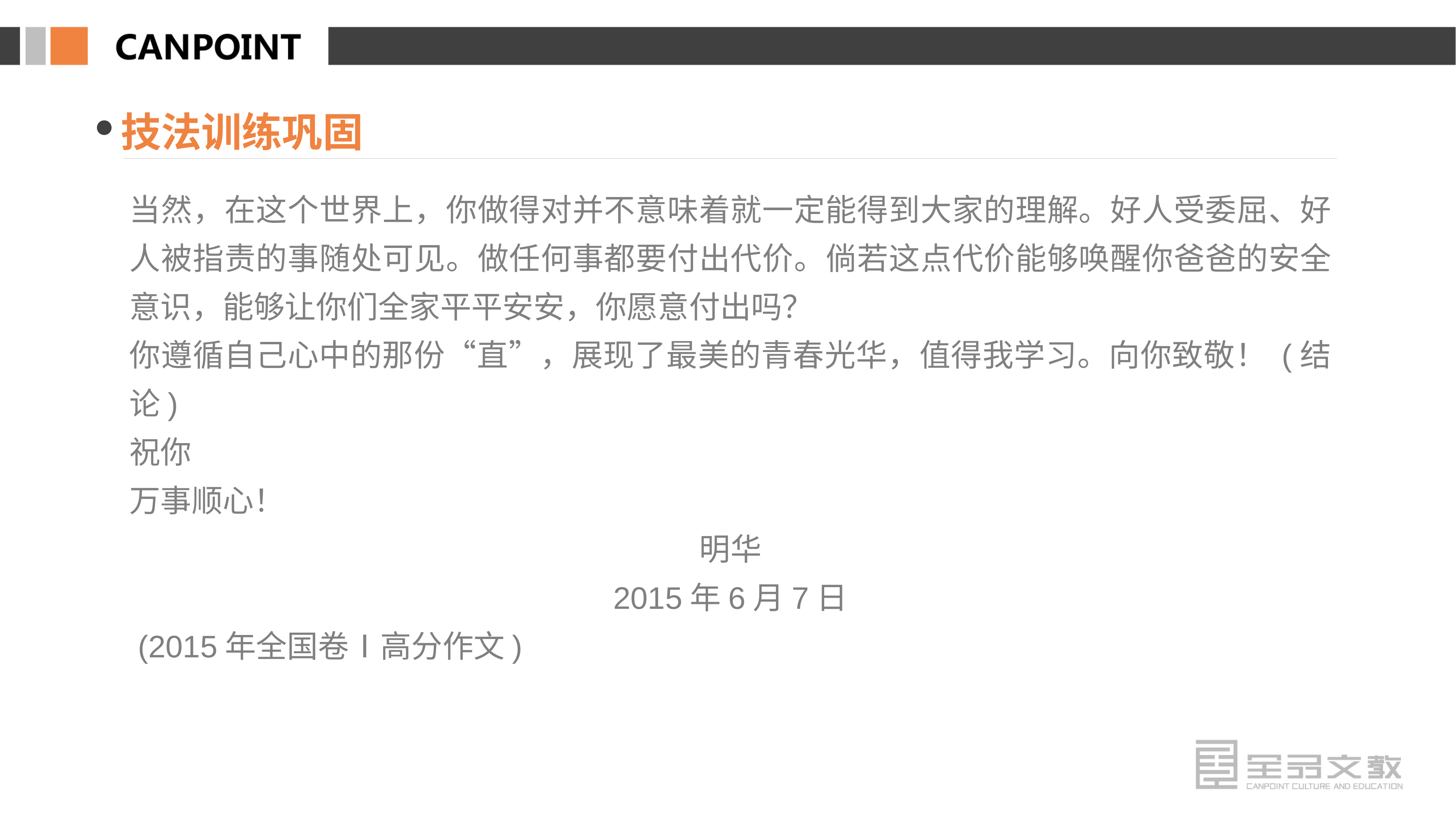

技法训练巩固

当然，在这个世界上，你做得对并不意味着就一定能得到大家的理解。好人受委屈、好人被指责的事随处可见。做任何事都要付出代价。倘若这点代价能够唤醒你爸爸的安全意识，能够让你们全家平平安安，你愿意付出吗？
你遵循自己心中的那份“直”，展现了最美的青春光华，值得我学习。向你致敬！ (结论)
祝你
万事顺心！
明华
2015年6月7日
 (2015年全国卷Ⅰ高分作文)